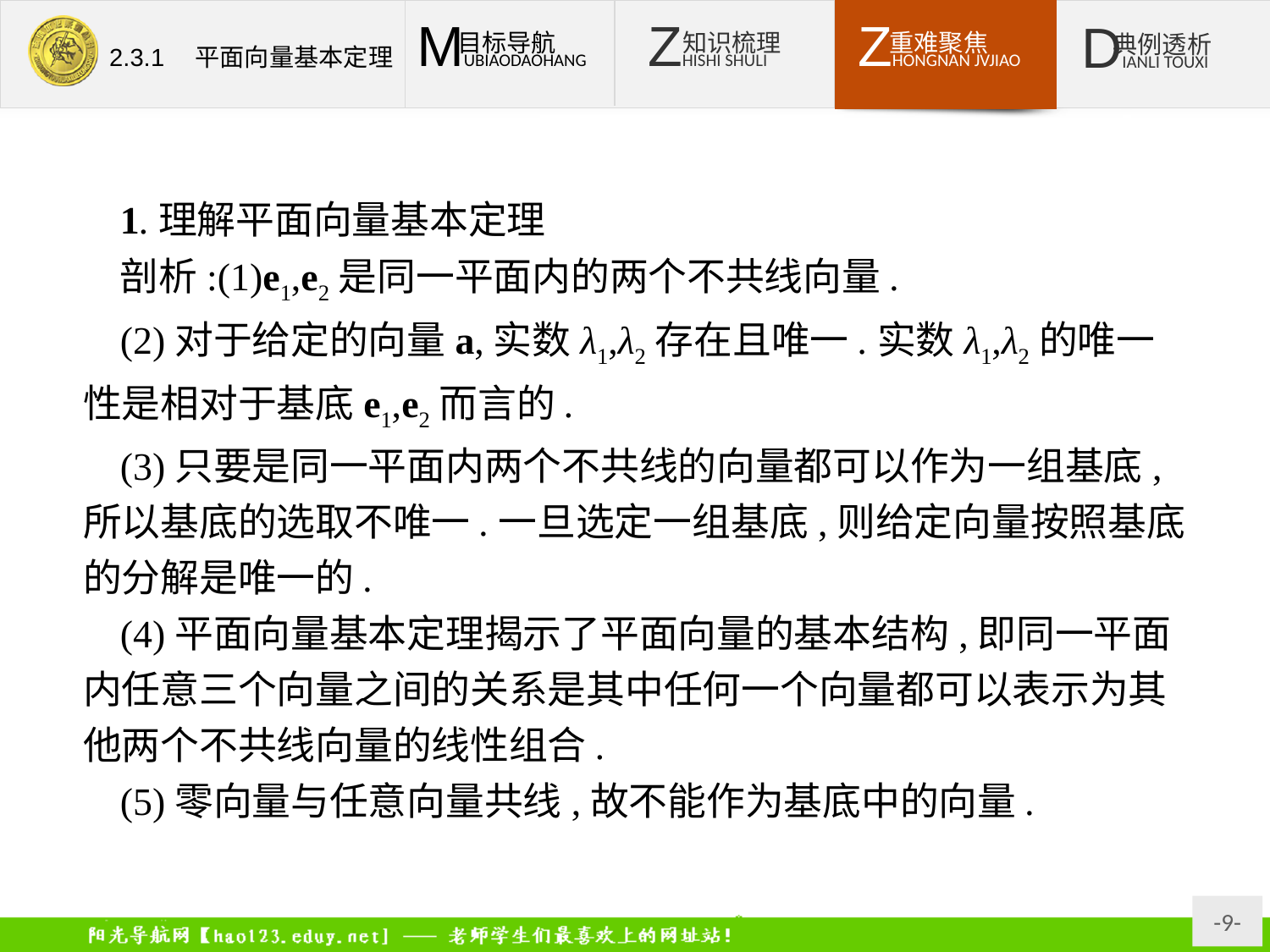

1.理解平面向量基本定理
剖析:(1)e1,e2是同一平面内的两个不共线向量.
(2)对于给定的向量a,实数λ1,λ2存在且唯一.实数λ1,λ2的唯一性是相对于基底e1,e2而言的.
(3)只要是同一平面内两个不共线的向量都可以作为一组基底,所以基底的选取不唯一.一旦选定一组基底,则给定向量按照基底的分解是唯一的.
(4)平面向量基本定理揭示了平面向量的基本结构,即同一平面内任意三个向量之间的关系是其中任何一个向量都可以表示为其他两个不共线向量的线性组合.
(5)零向量与任意向量共线,故不能作为基底中的向量.